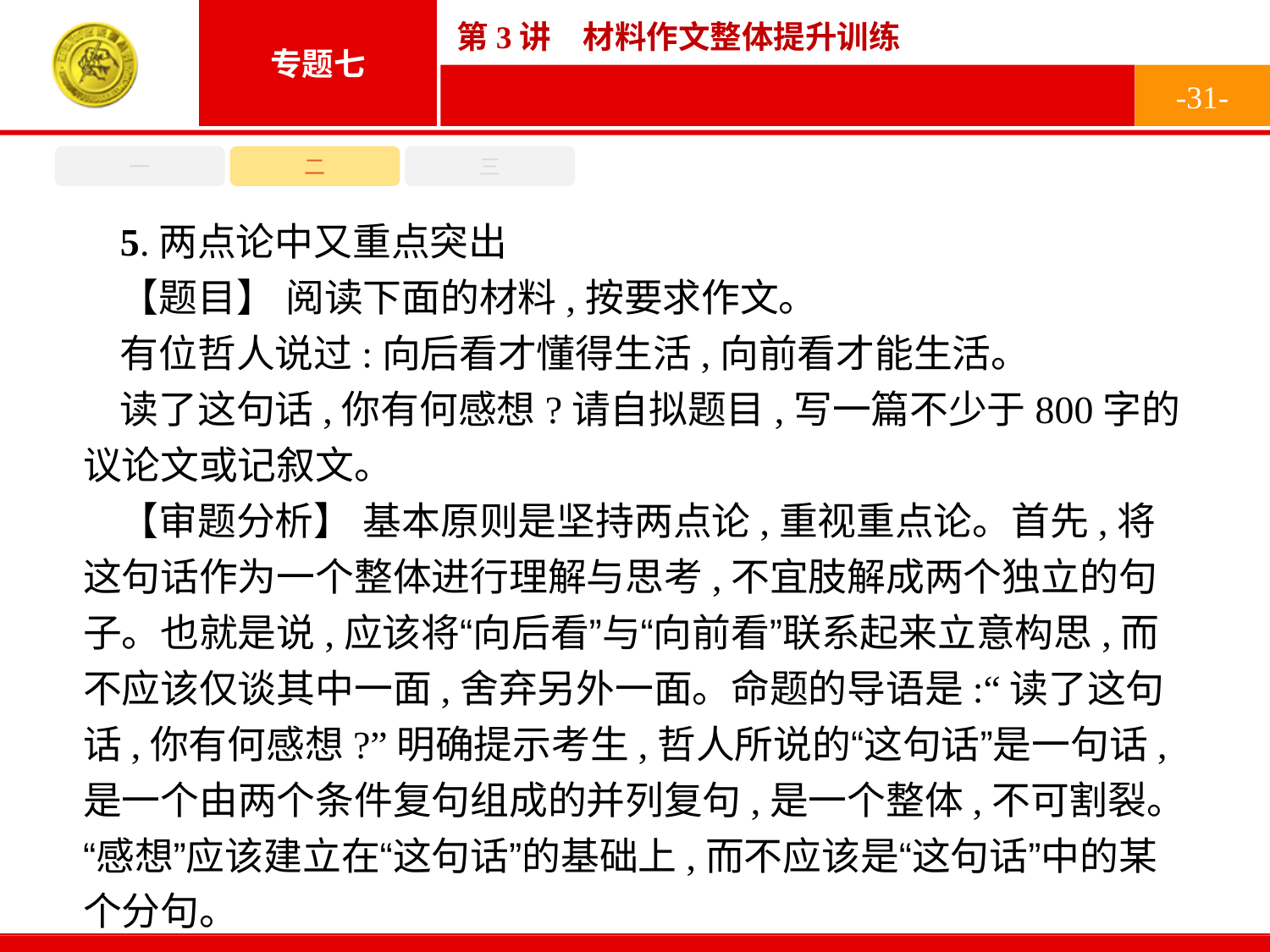

-31-
一
二
三
5.两点论中又重点突出
【题目】 阅读下面的材料,按要求作文。
有位哲人说过:向后看才懂得生活,向前看才能生活。
读了这句话,你有何感想?请自拟题目,写一篇不少于800字的议论文或记叙文。
【审题分析】 基本原则是坚持两点论,重视重点论。首先,将这句话作为一个整体进行理解与思考,不宜肢解成两个独立的句子。也就是说,应该将“向后看”与“向前看”联系起来立意构思,而不应该仅谈其中一面,舍弃另外一面。命题的导语是:“读了这句话,你有何感想?”明确提示考生,哲人所说的“这句话”是一句话,是一个由两个条件复句组成的并列复句,是一个整体,不可割裂。“感想”应该建立在“这句话”的基础上,而不应该是“这句话”中的某个分句。